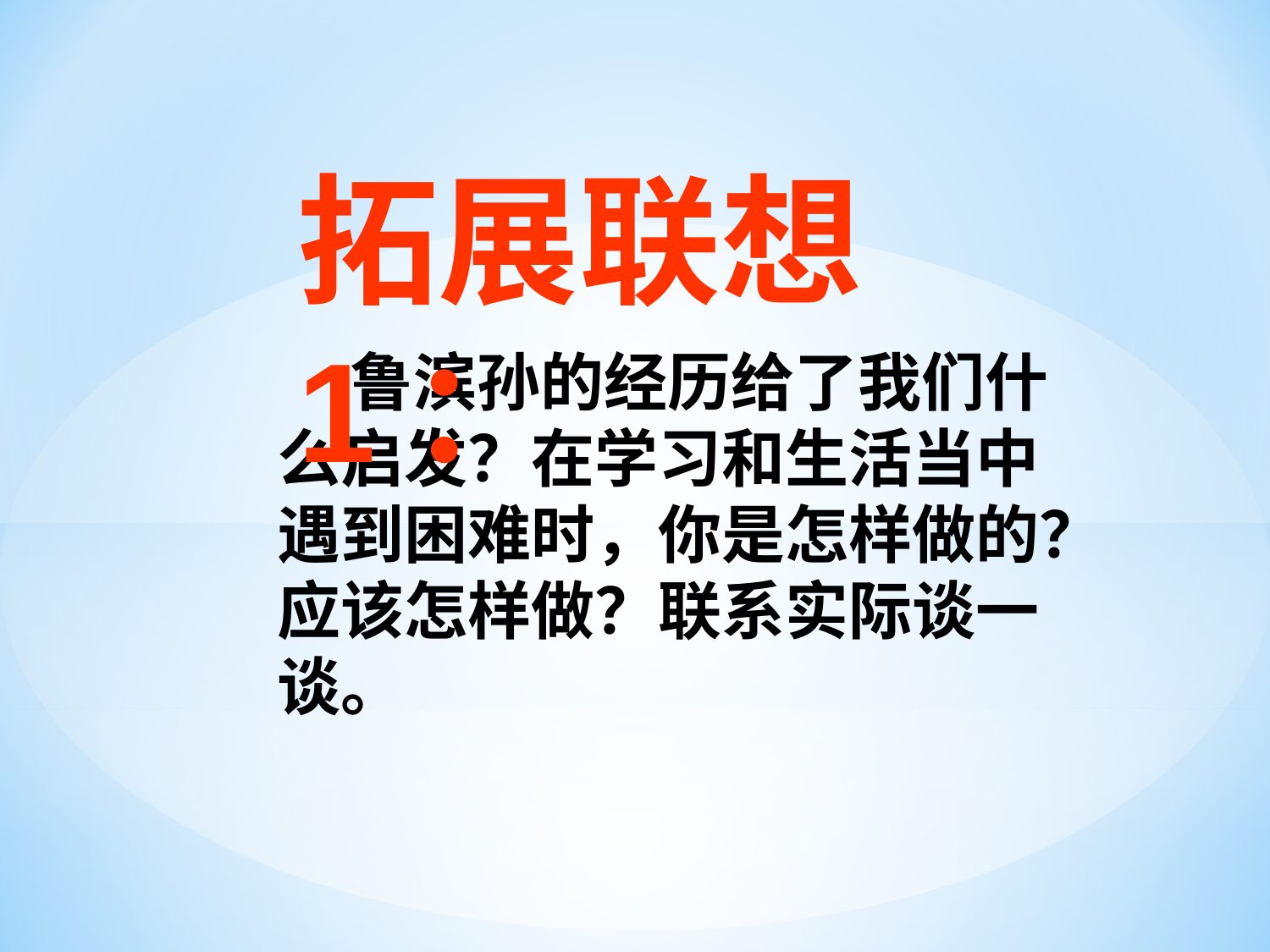

拓展联想1：
    鲁滨孙的经历给了我们什么启发？在学习和生活当中遇到困难时，你是怎样做的？应该怎样做？联系实际谈一谈。